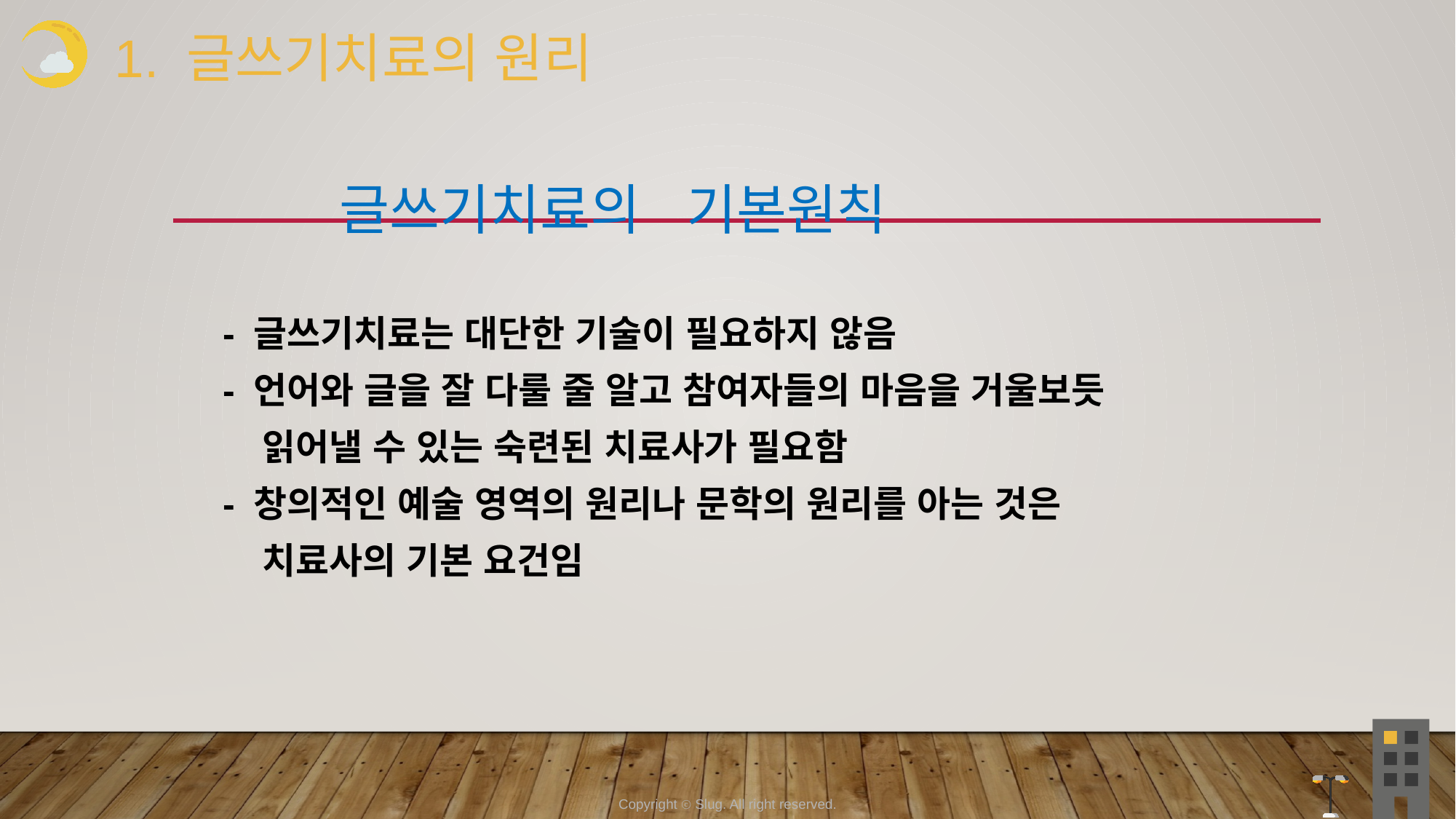

1. 글쓰기치료의 원리

           글쓰기치료의   기본원칙

   - 글쓰기치료는 대단한 기술이 필요하지 않음
   - 언어와 글을 잘 다룰 줄 알고 참여자들의 마음을 거울보듯
      읽어낼 수 있는 숙련된 치료사가 필요함
   - 창의적인 예술 영역의 원리나 문학의 원리를 아는 것은
      치료사의 기본 요건임

Copyright ⓒ Slug. All right reserved.